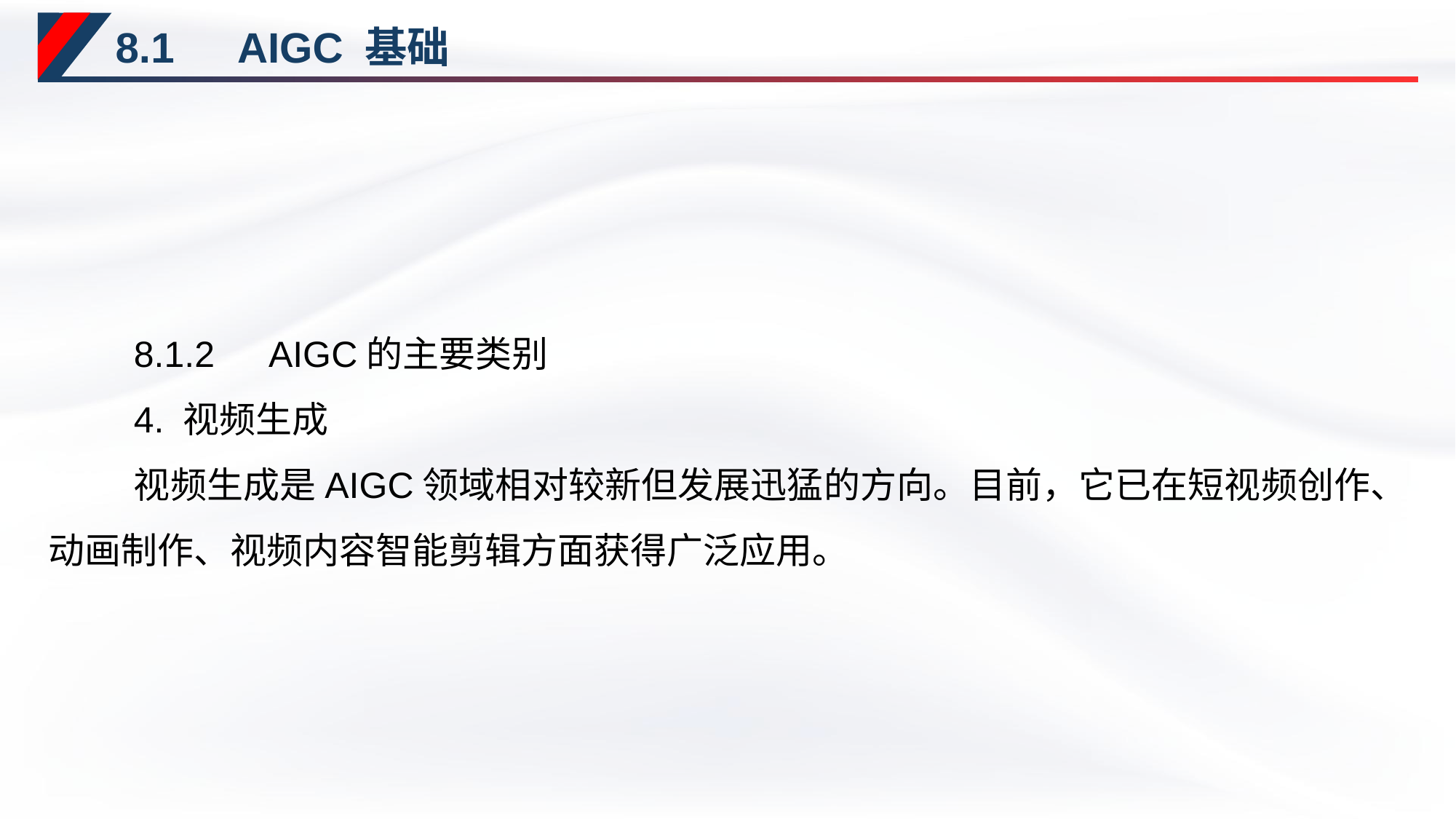

# 8.1　AIGC 基础
8.1.2　AIGC的主要类别
4. 视频生成
视频生成是AIGC领域相对较新但发展迅猛的方向。目前，它已在短视频创作、动画制作、视频内容智能剪辑方面获得广泛应用。